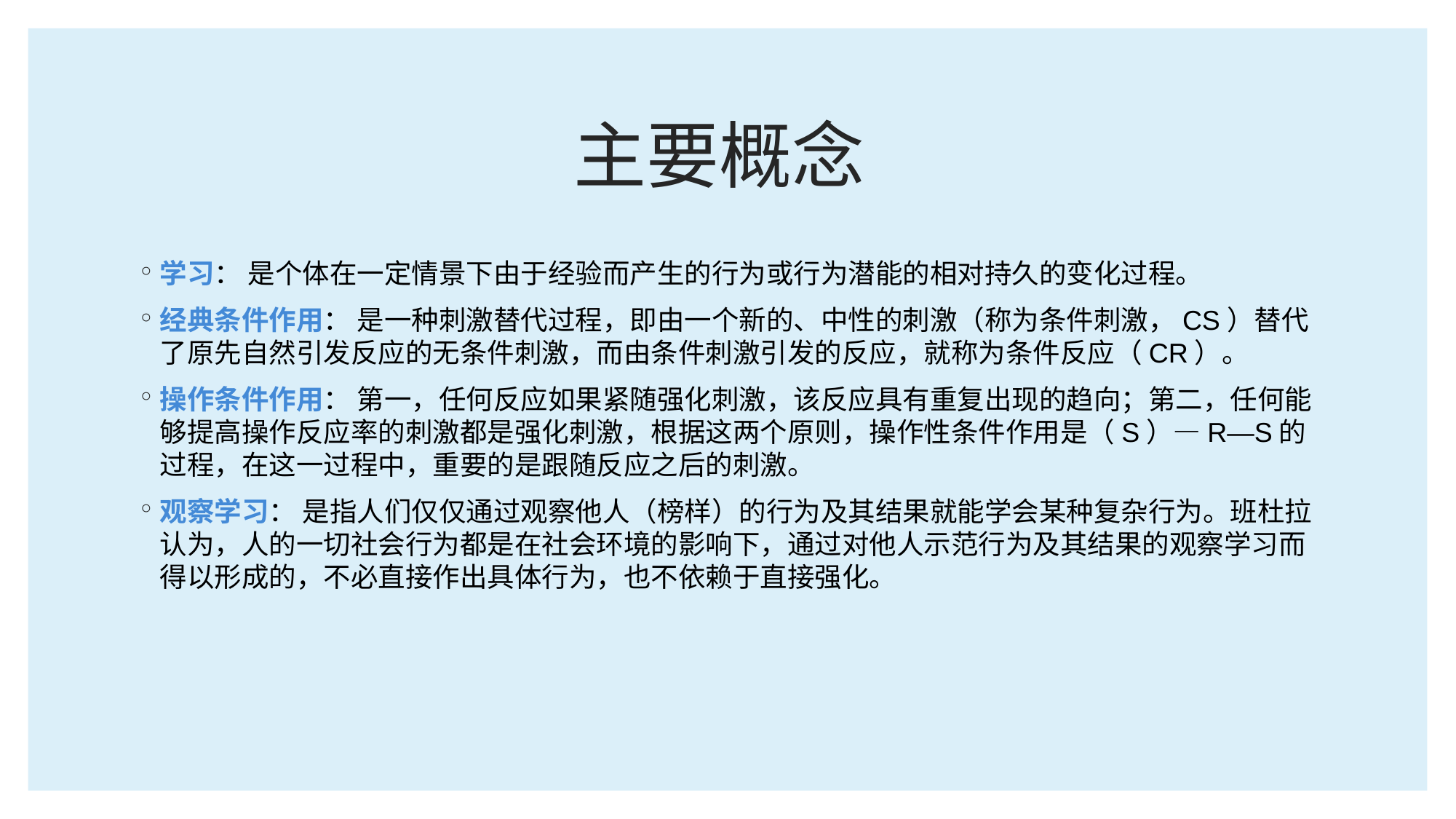

# 主要概念
学习： 是个体在一定情景下由于经验而产生的行为或行为潜能的相对持久的变化过程。
经典条件作用： 是一种刺激替代过程，即由一个新的、中性的刺激（称为条件刺激，CS）替代了原先自然引发反应的无条件刺激，而由条件刺激引发的反应，就称为条件反应（CR）。
操作条件作用： 第一，任何反应如果紧随强化刺激，该反应具有重复出现的趋向；第二，任何能够提高操作反应率的刺激都是强化刺激，根据这两个原则，操作性条件作用是（S）—R—S的过程，在这一过程中，重要的是跟随反应之后的刺激。
观察学习： 是指人们仅仅通过观察他人（榜样）的行为及其结果就能学会某种复杂行为。班杜拉认为，人的一切社会行为都是在社会环境的影响下，通过对他人示范行为及其结果的观察学习而得以形成的，不必直接作出具体行为，也不依赖于直接强化。